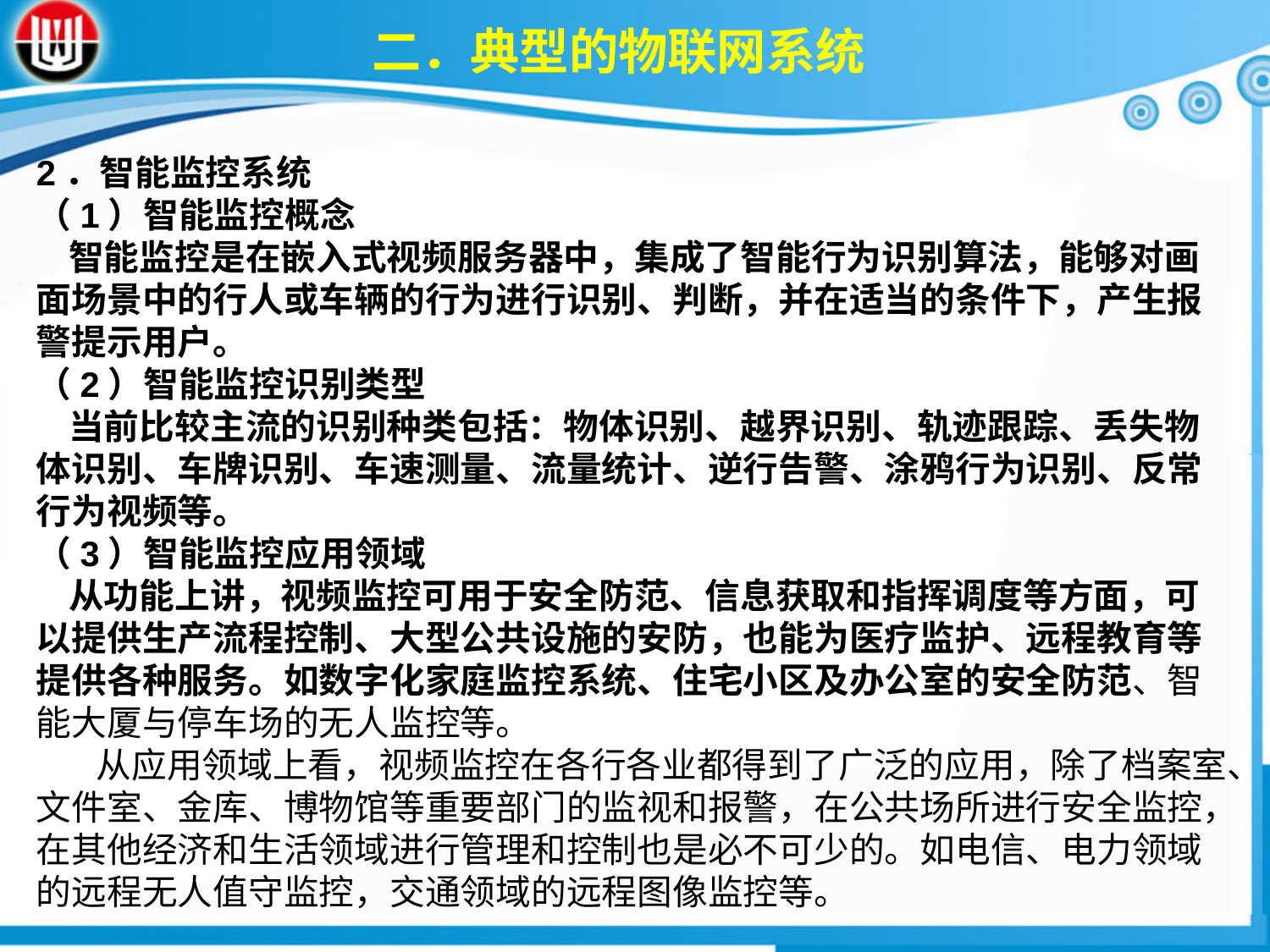

二．典型的物联网系统
2．智能监控系统（1）智能监控概念   智能监控是在嵌入式视频服务器中，集成了智能行为识别算法，能够对画面场景中的行人或车辆的行为进行识别、判断，并在适当的条件下，产生报警提示用户。（2）智能监控识别类型   当前比较主流的识别种类包括：物体识别、越界识别、轨迹跟踪、丢失物体识别、车牌识别、车速测量、流量统计、逆行告警、涂鸦行为识别、反常行为视频等。（3）智能监控应用领域   从功能上讲，视频监控可用于安全防范、信息获取和指挥调度等方面，可以提供生产流程控制、大型公共设施的安防，也能为医疗监护、远程教育等提供各种服务。如数字化家庭监控系统、住宅小区及办公室的安全防范、智能大厦与停车场的无人监控等。   从应用领域上看，视频监控在各行各业都得到了广泛的应用，除了档案室、文件室、金库、博物馆等重要部门的监视和报警，在公共场所进行安全监控，在其他经济和生活领域进行管理和控制也是必不可少的。如电信、电力领域的远程无人值守监控，交通领域的远程图像监控等。